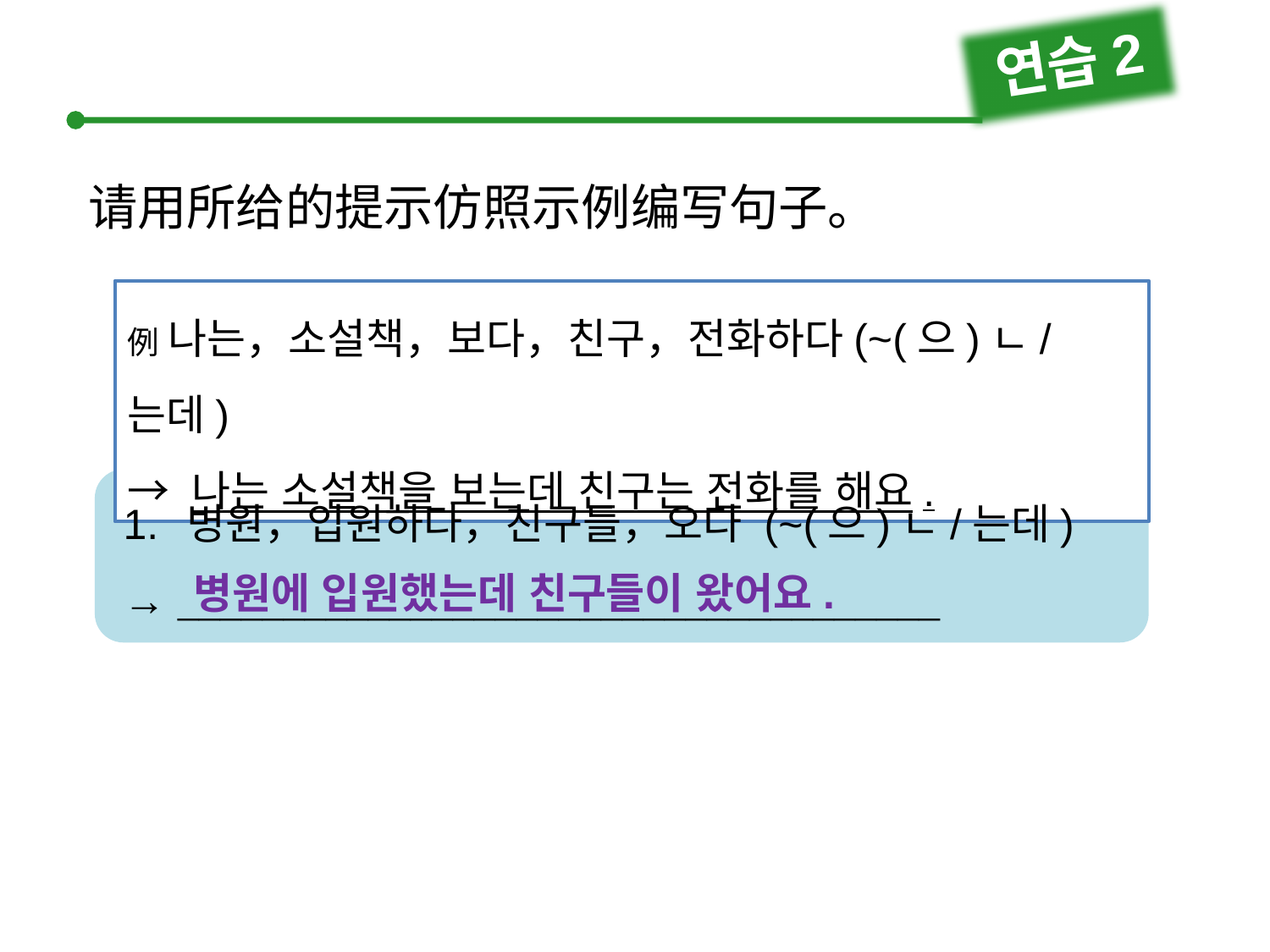

연습2
请用所给的提示仿照示例编写句子。
例 나는，소설책，보다，친구，전화하다(~(으)ㄴ/는데)
→ 나는 소설책을 보는데 친구는 전화를 해요.
병원，입원하다，친구들，오다 (~(으)ㄴ/는데)
→ ____________________________________

병원에 입원했는데 친구들이 왔어요.